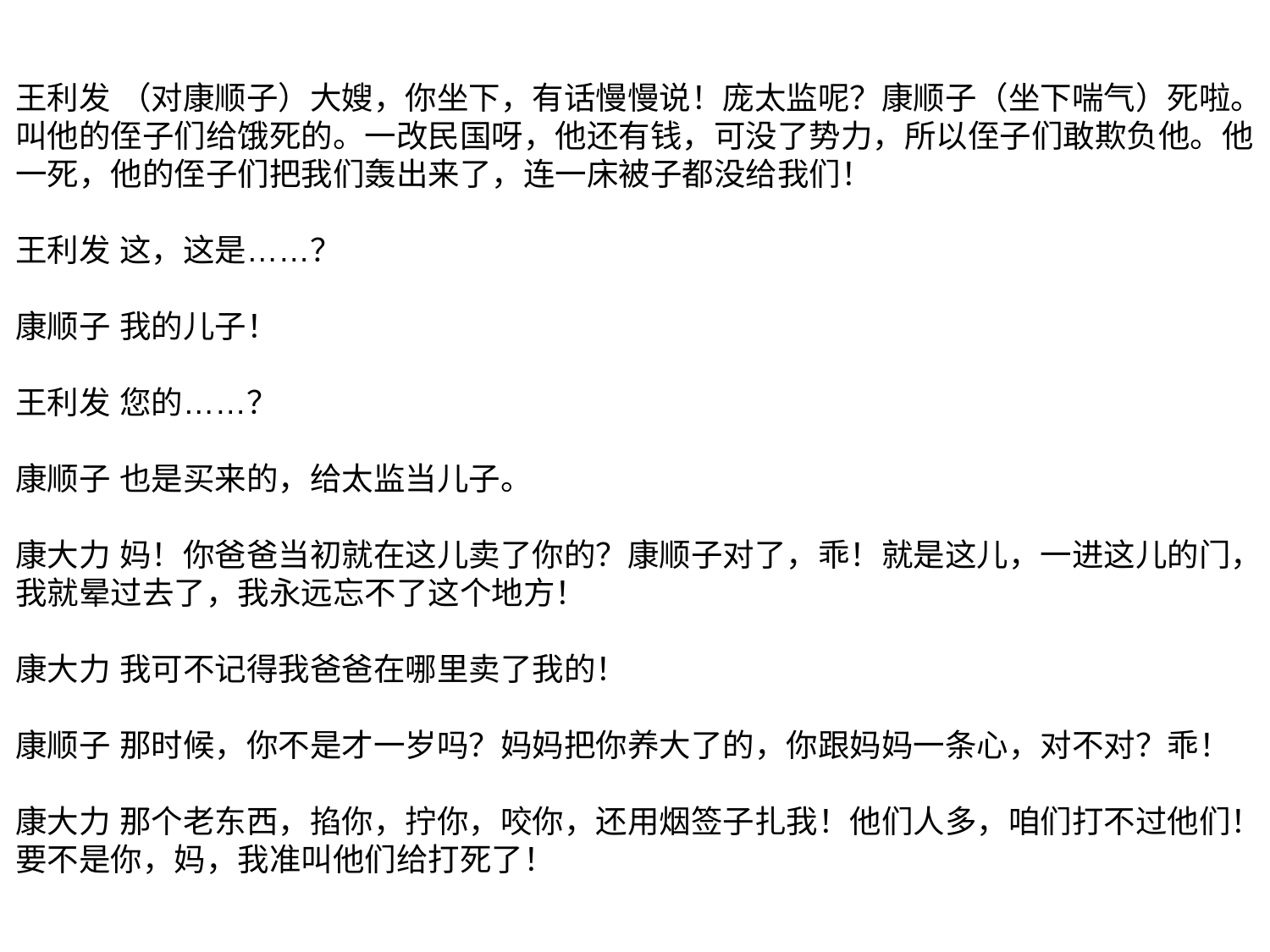

王利发 （对康顺子）大嫂，你坐下，有话慢慢说！庞太监呢？康顺子（坐下喘气）死啦。叫他的侄子们给饿死的。一改民国呀，他还有钱，可没了势力，所以侄子们敢欺负他。他一死，他的侄子们把我们轰出来了，连一床被子都没给我们！

王利发 这，这是……？

康顺子 我的儿子！

王利发 您的……？

康顺子 也是买来的，给太监当儿子。

康大力 妈！你爸爸当初就在这儿卖了你的？康顺子对了，乖！就是这儿，一进这儿的门，我就晕过去了，我永远忘不了这个地方！

康大力 我可不记得我爸爸在哪里卖了我的！

康顺子 那时候，你不是才一岁吗？妈妈把你养大了的，你跟妈妈一条心，对不对？乖！

康大力 那个老东西，掐你，拧你，咬你，还用烟签子扎我！他们人多，咱们打不过他们！要不是你，妈，我准叫他们给打死了！